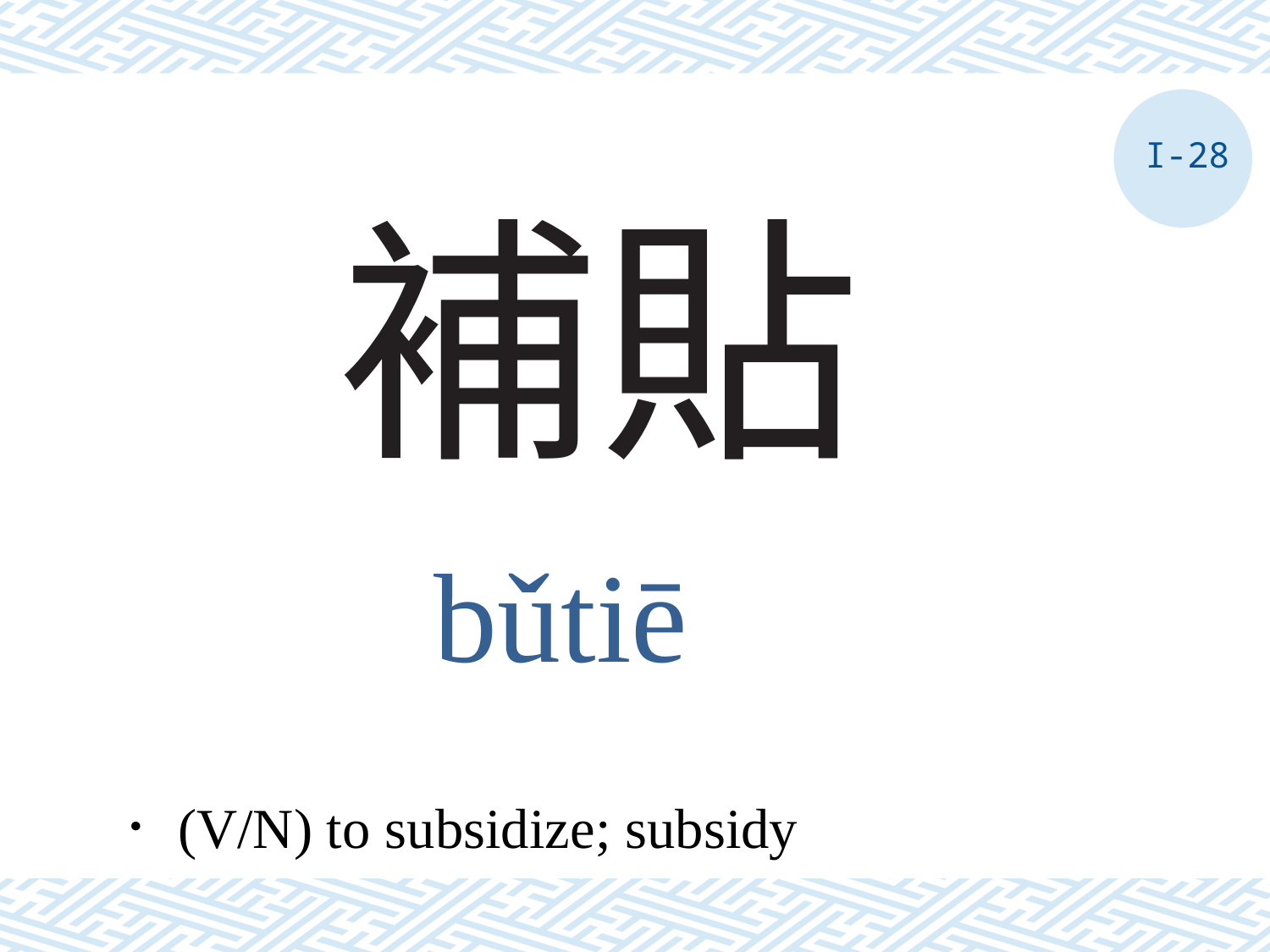

I-28

# 補貼
bǔtiē
．(V/N) to subsidize; subsidy